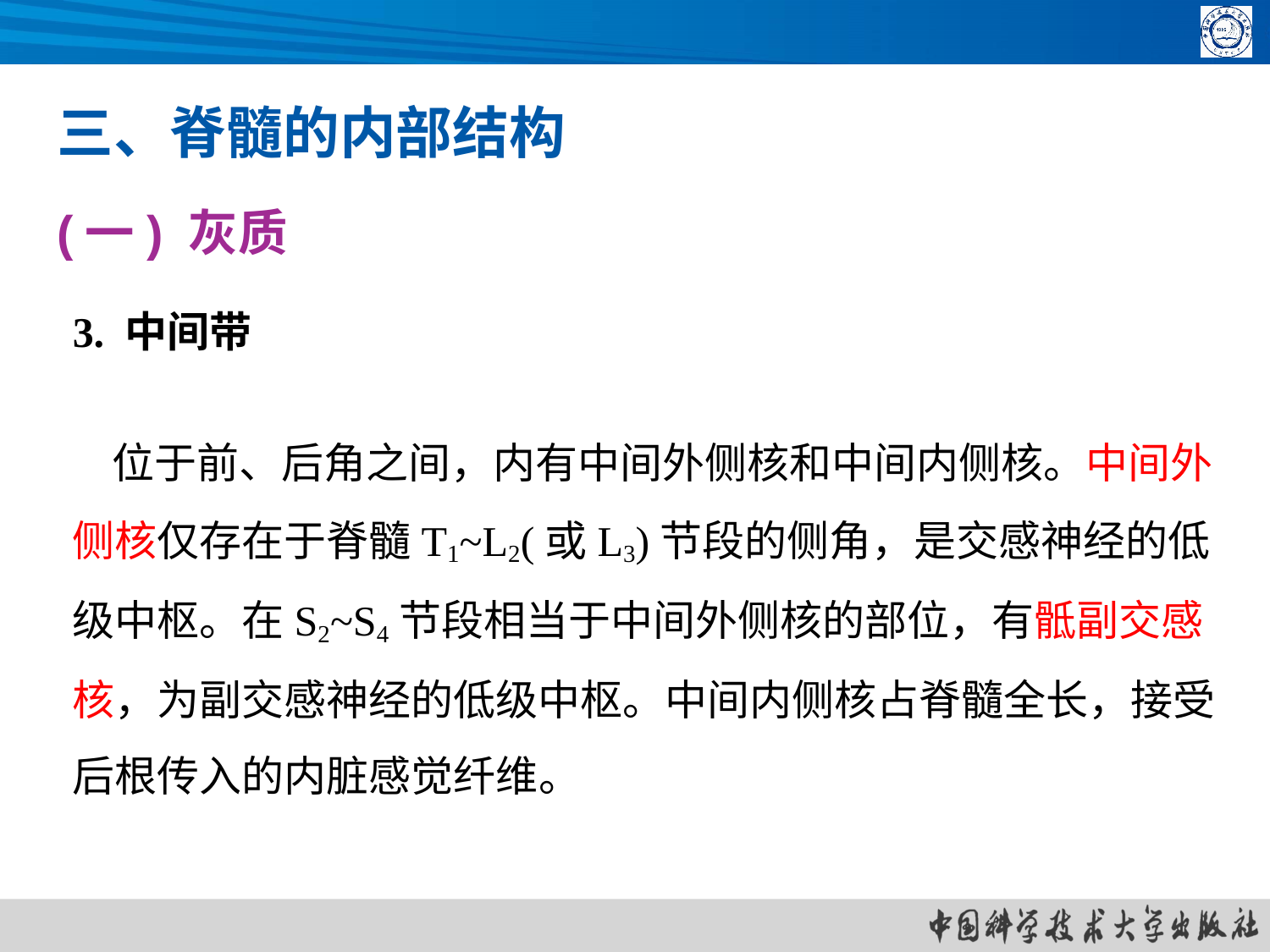

三、脊髓的内部结构
(一) 灰质
3. 中间带
    位于前、后角之间，内有中间外侧核和中间内侧核。中间外侧核仅存在于脊髓T1~L2(或L3)节段的侧角，是交感神经的低级中枢。在S2~S4节段相当于中间外侧核的部位，有骶副交感核，为副交感神经的低级中枢。中间内侧核占脊髓全长，接受后根传入的内脏感觉纤维。